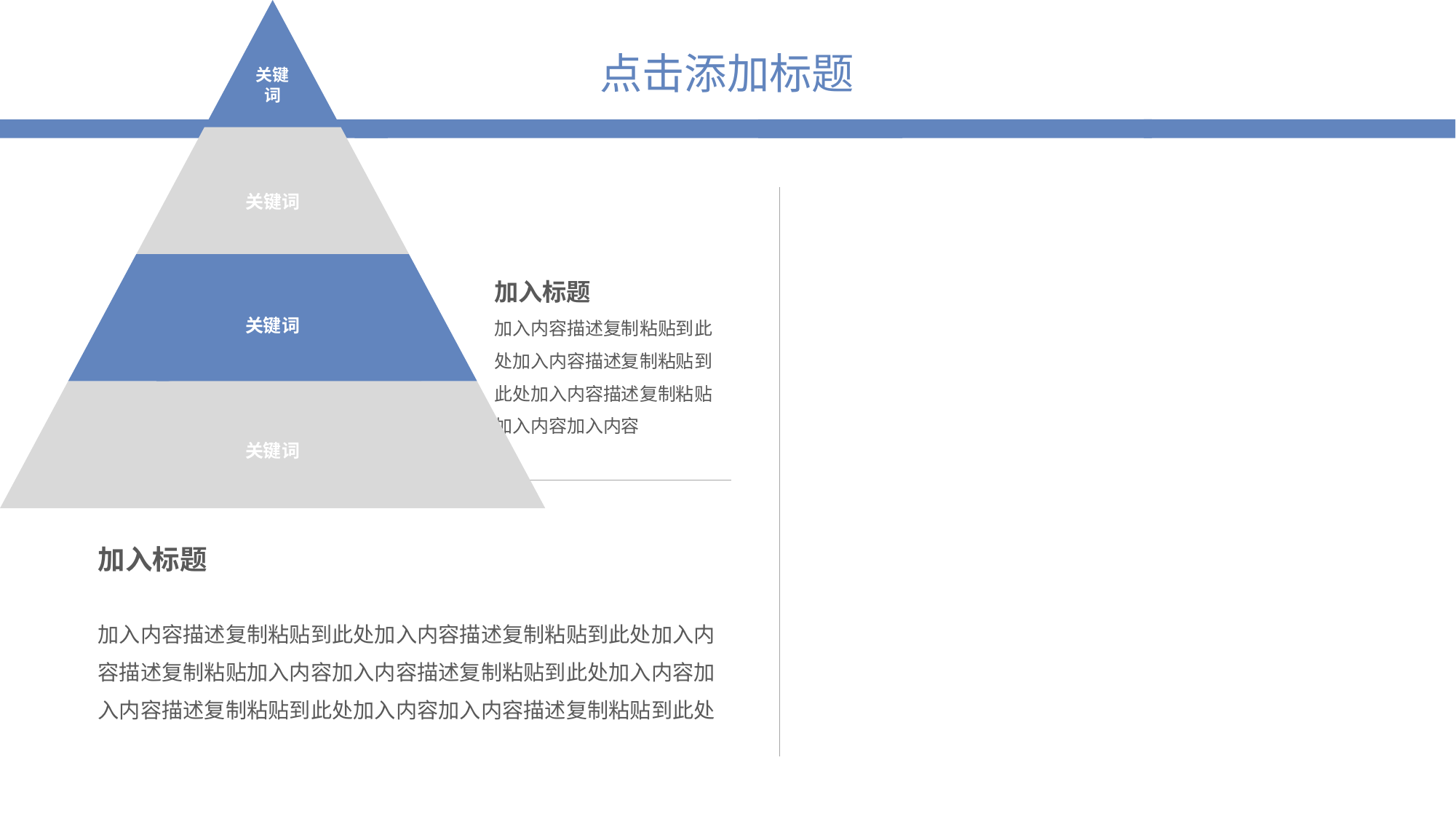

### Chart

| Category |  |
|---|---|
关键词
关键词
关键词
关键词
加入标题
加入内容描述复制粘贴到此处加入内容描述复制粘贴到此处加入内容描述复制粘贴加入内容加入内容
加入标题

加入内容描述复制粘贴到此处加入内容描述复制粘贴到此处加入内容描述复制粘贴加入内容加入内容描述复制粘贴到此处加入内容加入内容描述复制粘贴到此处加入内容加入内容描述复制粘贴到此处